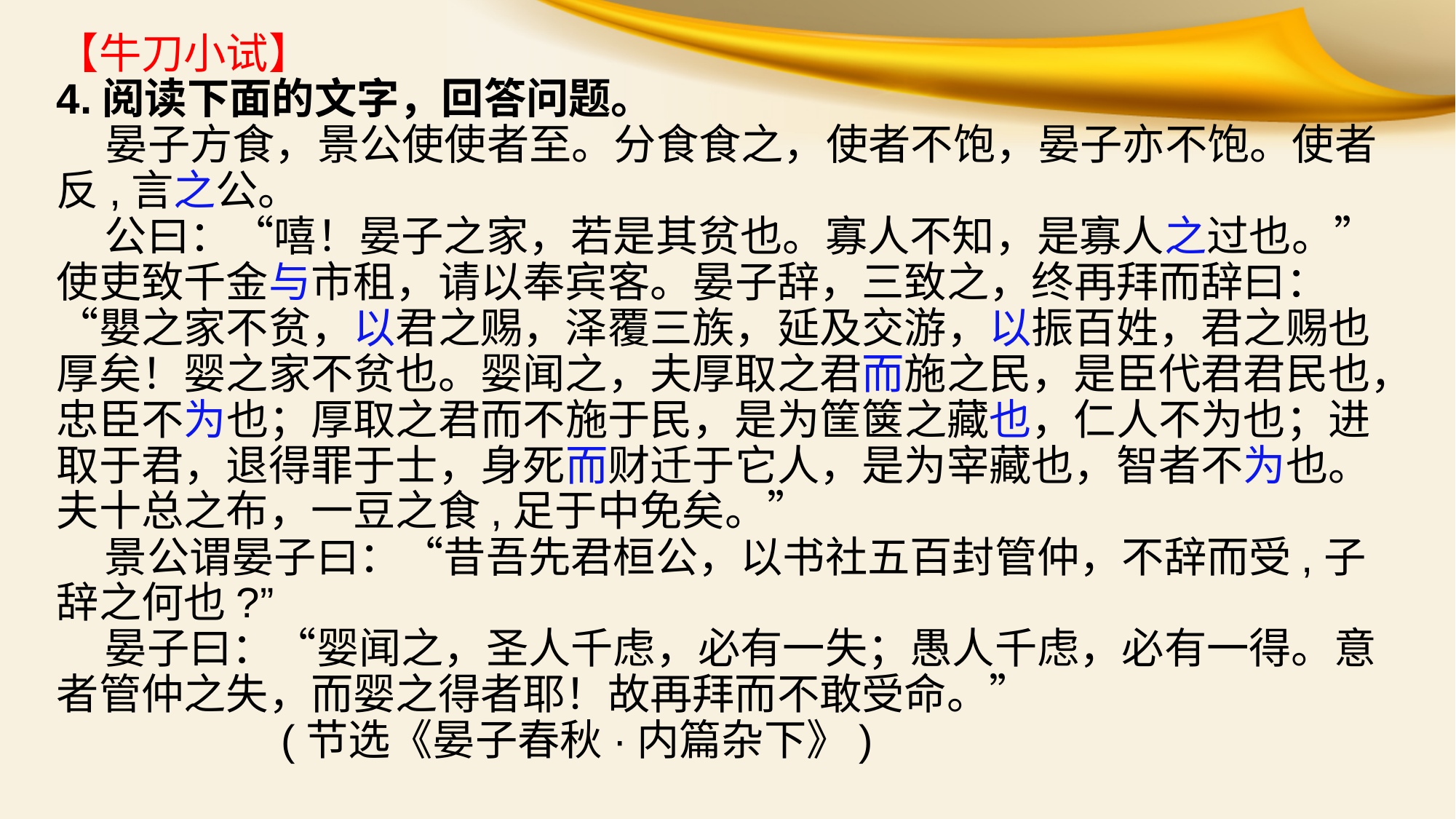

【牛刀小试】
4.阅读下面的文字，回答问题。
    晏子方食，景公使使者至。分食食之，使者不饱，晏子亦不饱。使者反,言之公。
    公曰：“嘻！晏子之家，若是其贫也。寡人不知，是寡人之过也。”使吏致千金与市租，请以奉宾客。晏子辞，三致之，终再拜而辞曰：“嬰之家不贫，以君之赐，泽覆三族，延及交游，以振百姓，君之赐也厚矣！婴之家不贫也。婴闻之，夫厚取之君而施之民，是臣代君君民也，忠臣不为也；厚取之君而不施于民，是为筐箧之藏也，仁人不为也；进取于君，退得罪于士，身死而财迁于它人，是为宰藏也，智者不为也。夫十总之布，一豆之食,足于中免矣。”
    景公谓晏子曰：“昔吾先君桓公，以书社五百封管仲，不辞而受,子辞之何也?”
    晏子曰：“婴闻之，圣人千虑，必有一失；愚人千虑，必有一得。意者管仲之失，而婴之得者耶！故再拜而不敢受命。”
                   (节选《晏子春秋·内篇杂下》)